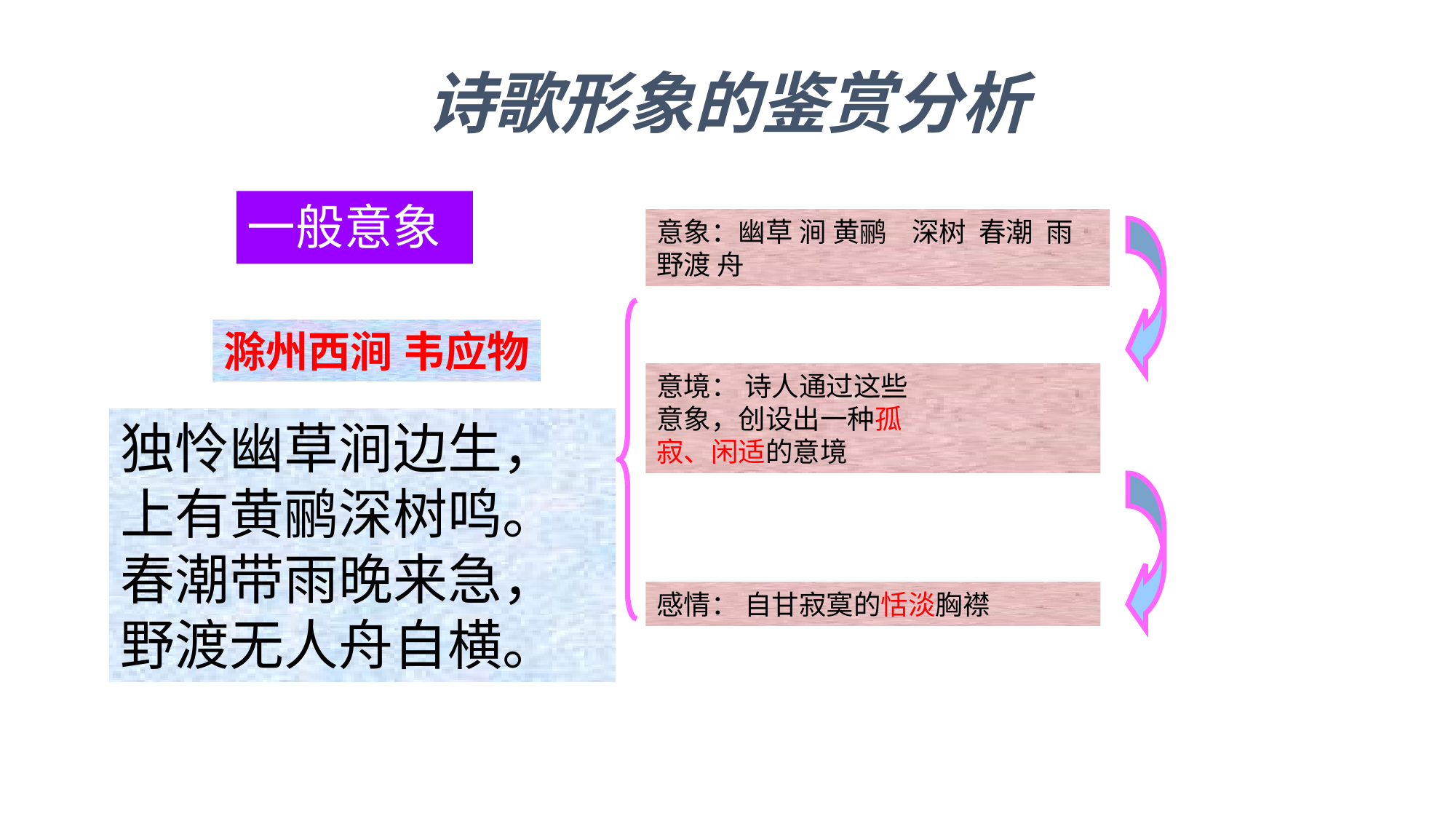

诗歌形象的鉴赏分析
一般意象
意象：幽草 涧 黄鹂    深树  春潮  雨  野渡 舟

滁州西涧 韦应物
意境： 诗人通过这些
意象，创设出一种孤
寂、闲适的意境
独怜幽草涧边生，
上有黄鹂深树鸣。
春潮带雨晚来急，
野渡无人舟自横。

感情： 自甘寂寞的恬淡胸襟